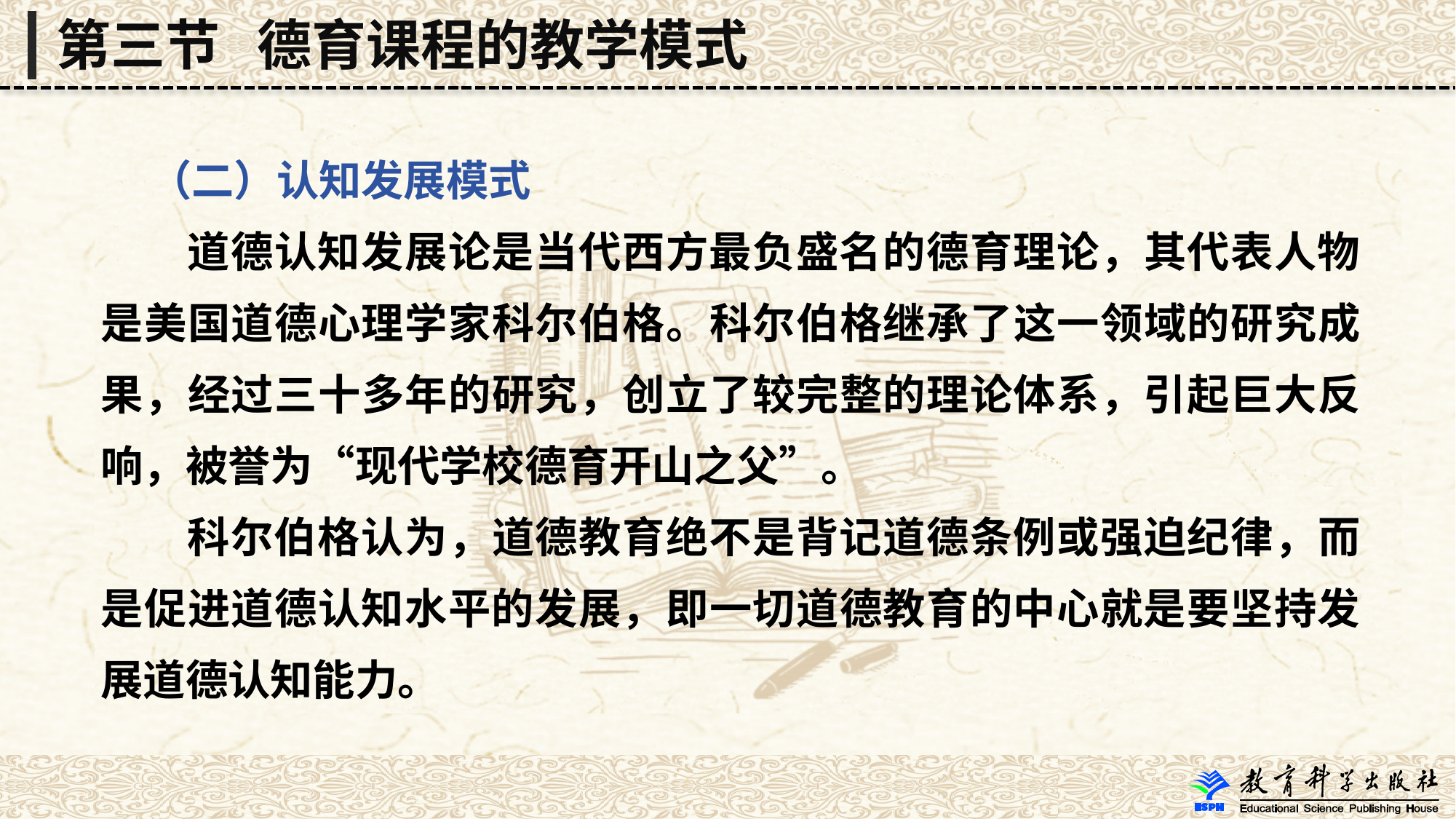

第三节   德育课程的教学模式
      （二）认知发展模式
       道德认知发展论是当代西方最负盛名的德育理论，其代表人物是美国道德心理学家科尔伯格。科尔伯格继承了这一领域的研究成果，经过三十多年的研究，创立了较完整的理论体系，引起巨大反响，被誉为“现代学校德育开山之父”。
       科尔伯格认为，道德教育绝不是背记道德条例或强迫纪律，而是促进道德认知水平的发展，即一切道德教育的中心就是要坚持发展道德认知能力。